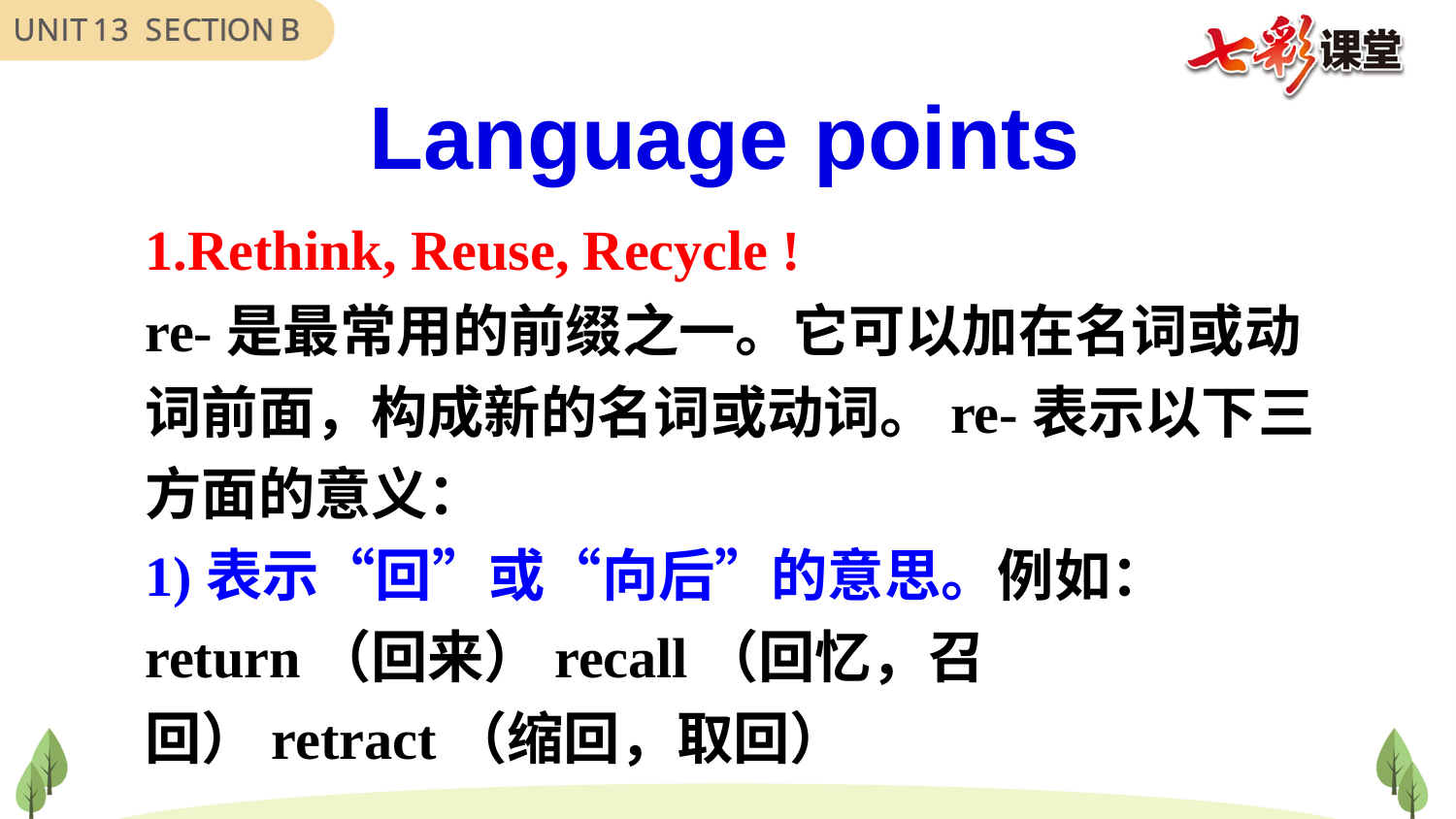

Language points
1.Rethink, Reuse, Recycle !
re-是最常用的前缀之一。它可以加在名词或动词前面，构成新的名词或动词。re-表示以下三方面的意义：
1)表示“回”或“向后”的意思。例如：return（回来）recall（回忆，召回）retract（缩回，取回）